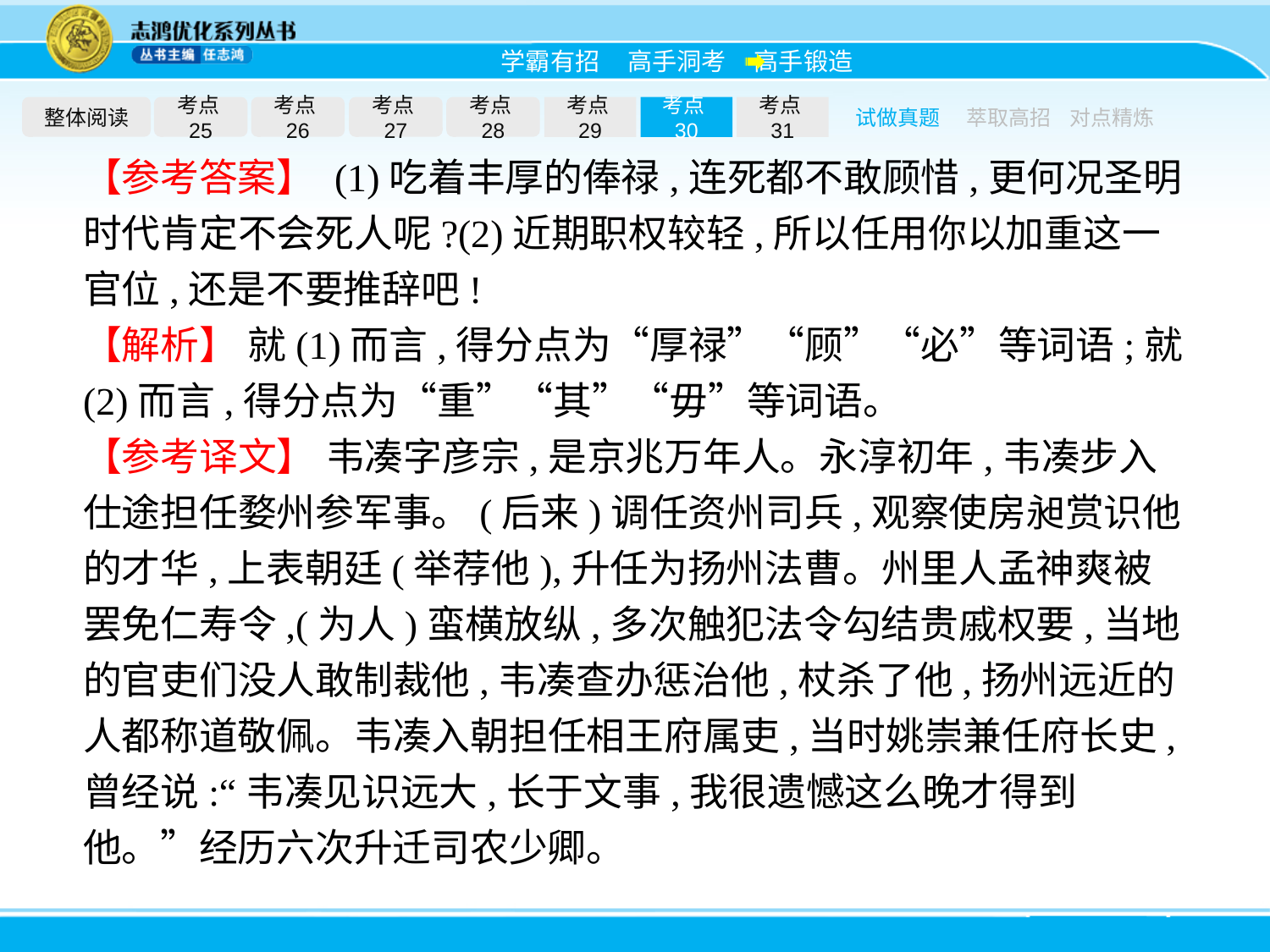

整体阅读
考点25
考点26
考点27
考点28
考点29
考点30
考点31
试做真题
萃取高招
对点精炼
【参考答案】 (1)吃着丰厚的俸禄,连死都不敢顾惜,更何况圣明时代肯定不会死人呢?(2)近期职权较轻,所以任用你以加重这一官位,还是不要推辞吧!
【解析】 就(1)而言,得分点为“厚禄”“顾”“必”等词语;就(2)而言,得分点为“重”“其”“毋”等词语。
【参考译文】 韦凑字彦宗,是京兆万年人。永淳初年,韦凑步入仕途担任婺州参军事。(后来)调任资州司兵,观察使房昶赏识他的才华,上表朝廷(举荐他),升任为扬州法曹。州里人孟神爽被罢免仁寿令,(为人)蛮横放纵,多次触犯法令勾结贵戚权要,当地的官吏们没人敢制裁他,韦凑查办惩治他,杖杀了他,扬州远近的人都称道敬佩。韦凑入朝担任相王府属吏,当时姚崇兼任府长史,曾经说:“韦凑见识远大,长于文事,我很遗憾这么晚才得到他。”经历六次升迁司农少卿。